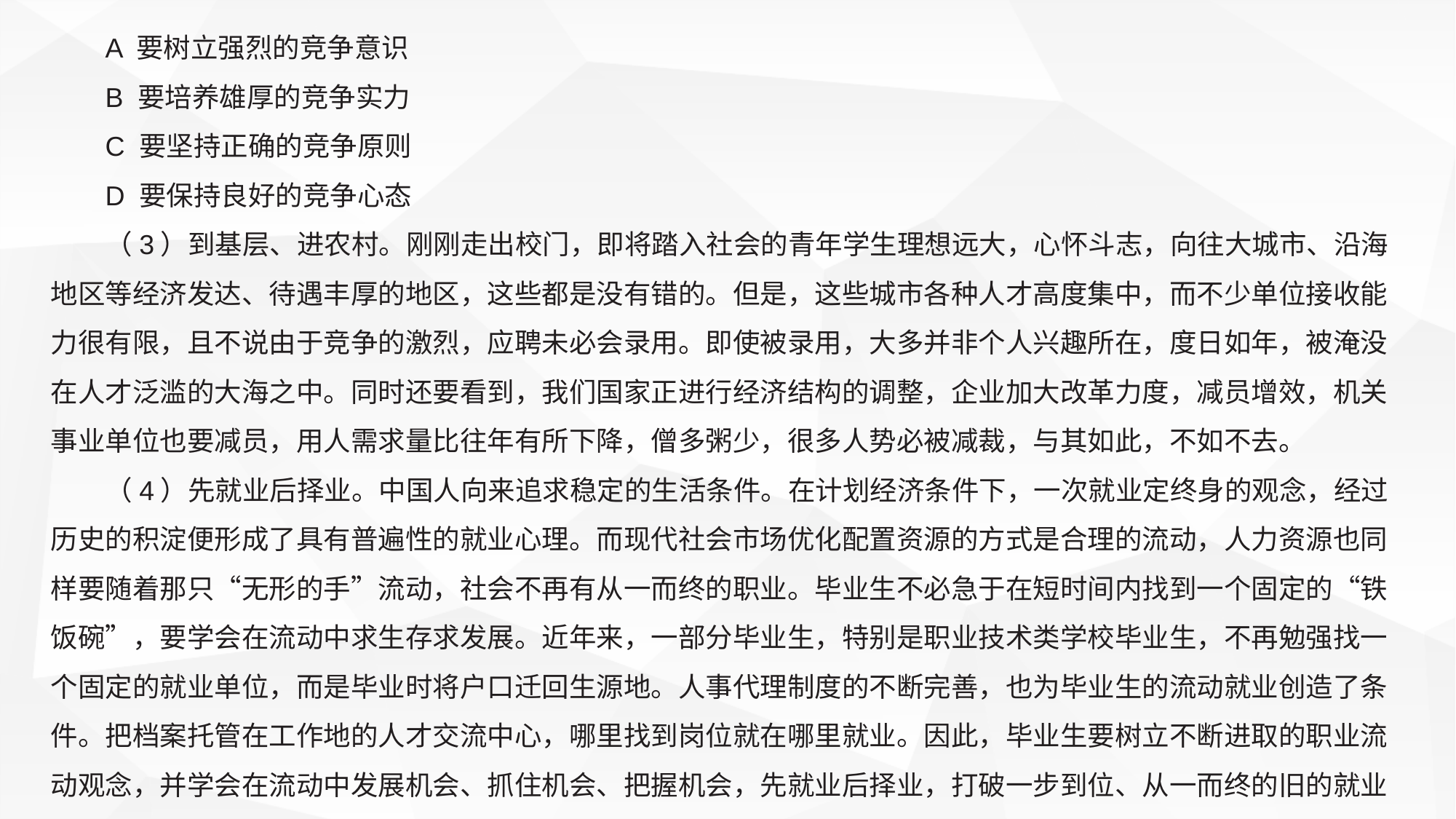

A 要树立强烈的竞争意识
B 要培养雄厚的竞争实力
C 要坚持正确的竞争原则
D 要保持良好的竞争心态
（3）到基层、进农村。刚刚走出校门，即将踏入社会的青年学生理想远大，心怀斗志，向往大城市、沿海地区等经济发达、待遇丰厚的地区，这些都是没有错的。但是，这些城市各种人才高度集中，而不少单位接收能力很有限，且不说由于竞争的激烈，应聘未必会录用。即使被录用，大多并非个人兴趣所在，度日如年，被淹没在人才泛滥的大海之中。同时还要看到，我们国家正进行经济结构的调整，企业加大改革力度，减员增效，机关事业单位也要减员，用人需求量比往年有所下降，僧多粥少，很多人势必被减裁，与其如此，不如不去。
（4）先就业后择业。中国人向来追求稳定的生活条件。在计划经济条件下，一次就业定终身的观念，经过历史的积淀便形成了具有普遍性的就业心理。而现代社会市场优化配置资源的方式是合理的流动，人力资源也同样要随着那只“无形的手”流动，社会不再有从一而终的职业。毕业生不必急于在短时间内找到一个固定的“铁饭碗”，要学会在流动中求生存求发展。近年来，一部分毕业生，特别是职业技术类学校毕业生，不再勉强找一个固定的就业单位，而是毕业时将户口迁回生源地。人事代理制度的不断完善，也为毕业生的流动就业创造了条件。把档案托管在工作地的人才交流中心，哪里找到岗位就在哪里就业。因此，毕业生要树立不断进取的职业流动观念，并学会在流动中发展机会、抓住机会、把握机会，先就业后择业，打破一步到位、从一而终的旧的就业观。